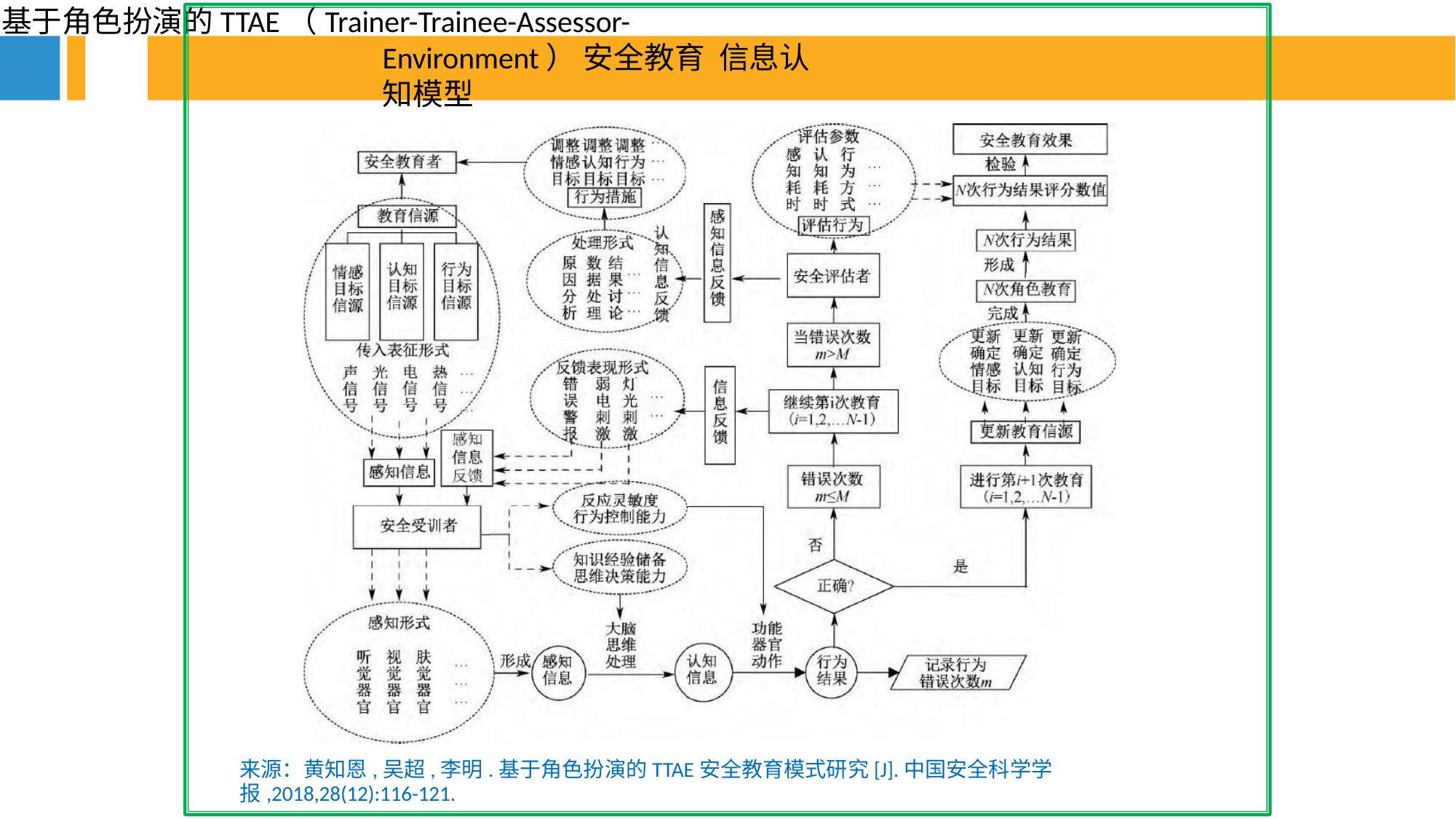

基于角色扮演的TTAE（Trainer-Trainee-Assessor-Environment） 安全教育  信息认知模型

来源：黄知恩,吴超,李明.基于角色扮演的TTAE安全教育模式研究[J].中国安全科学学报,2018,28(12):116-121.